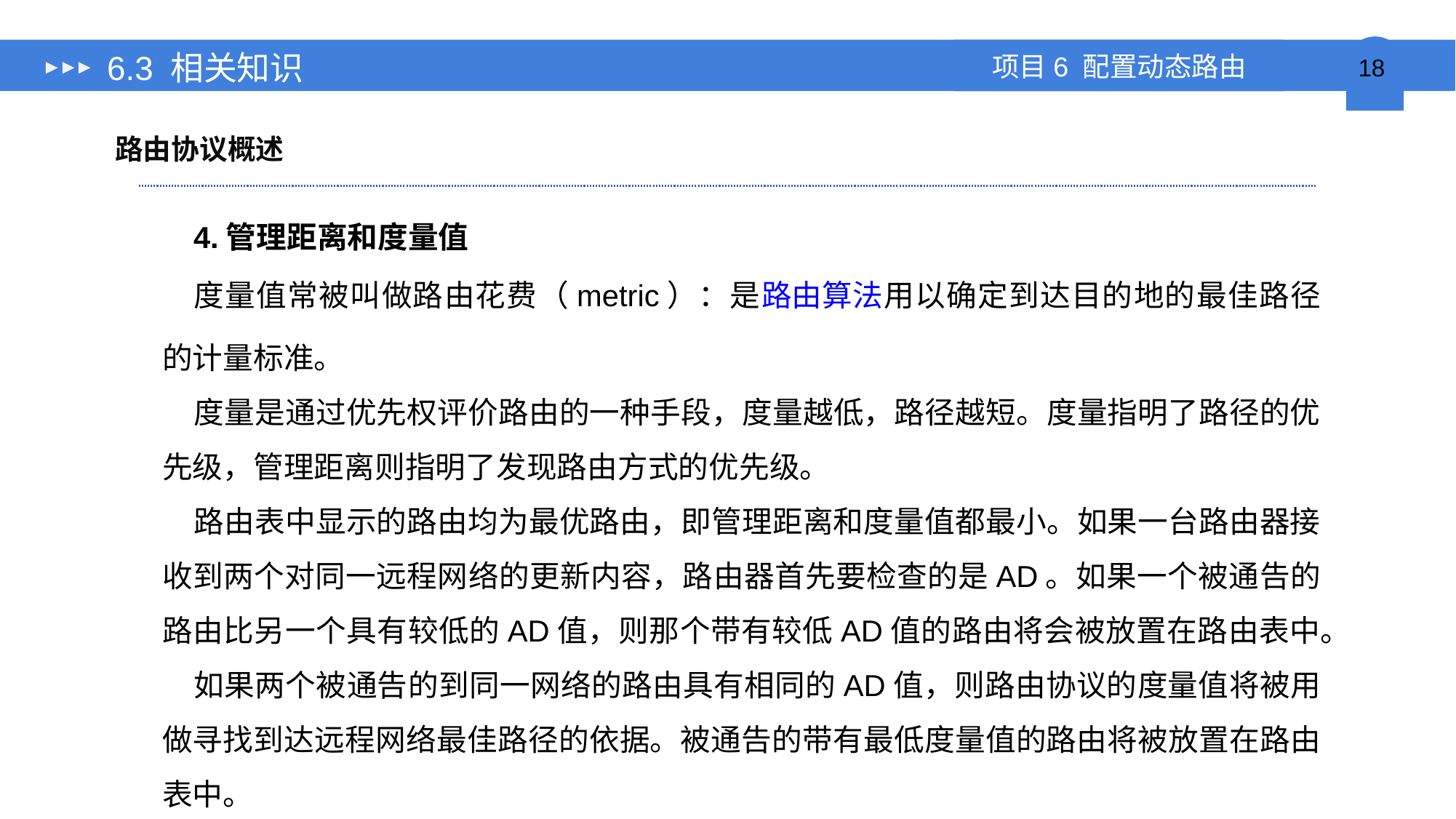

# 6.3 相关知识
路由协议概述

4.管理距离和度量值
度量值常被叫做路由花费（metric）：是路由算法用以确定到达目的地的最佳路径的计量标准。
度量是通过优先权评价路由的一种手段，度量越低，路径越短。度量指明了路径的优先级，管理距离则指明了发现路由方式的优先级。
路由表中显示的路由均为最优路由，即管理距离和度量值都最小。如果一台路由器接收到两个对同一远程网络的更新内容，路由器首先要检查的是AD。如果一个被通告的路由比另一个具有较低的AD值，则那个带有较低AD值的路由将会被放置在路由表中。
如果两个被通告的到同一网络的路由具有相同的AD值，则路由协议的度量值将被用做寻找到达远程网络最佳路径的依据。被通告的带有最低度量值的路由将被放置在路由表中。